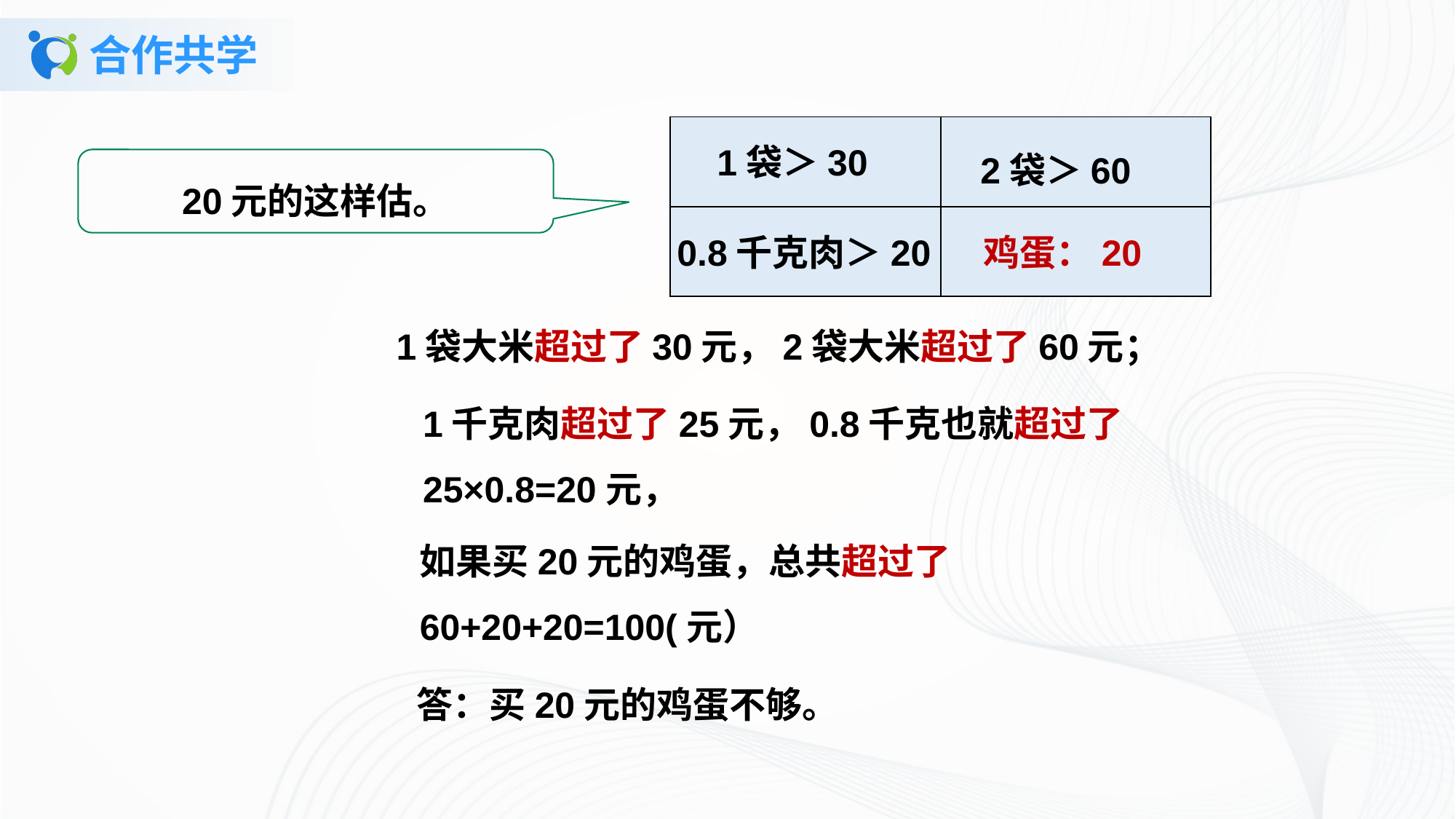

# 合作共学
|  |  |
| --- | --- |
|  |  |
1袋＞30
2袋＞60
20元的这样估。
0.8千克肉＞20
鸡蛋：20
1袋大米超过了30元，2袋大米超过了60元；
1千克肉超过了25元，0.8千克也就超过了25×0.8=20元，
如果买20元的鸡蛋，总共超过了60+20+20=100(元）
答：买20元的鸡蛋不够。